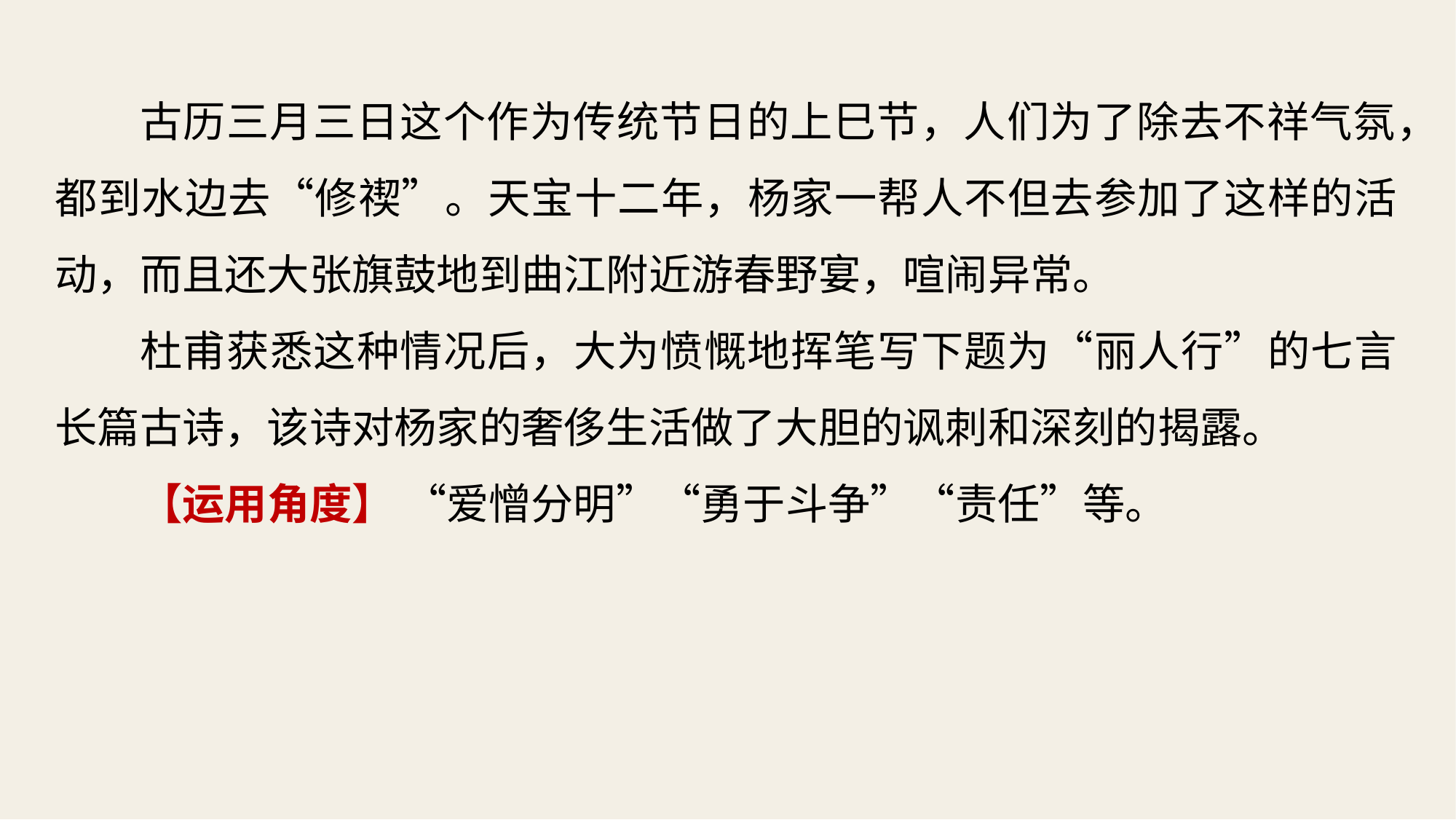

古历三月三日这个作为传统节日的上巳节，人们为了除去不祥气氛，都到水边去“修禊”。天宝十二年，杨家一帮人不但去参加了这样的活动，而且还大张旗鼓地到曲江附近游春野宴，喧闹异常。
杜甫获悉这种情况后，大为愤慨地挥笔写下题为“丽人行”的七言长篇古诗，该诗对杨家的奢侈生活做了大胆的讽刺和深刻的揭露。
【运用角度】 “爱憎分明”“勇于斗争”“责任”等。